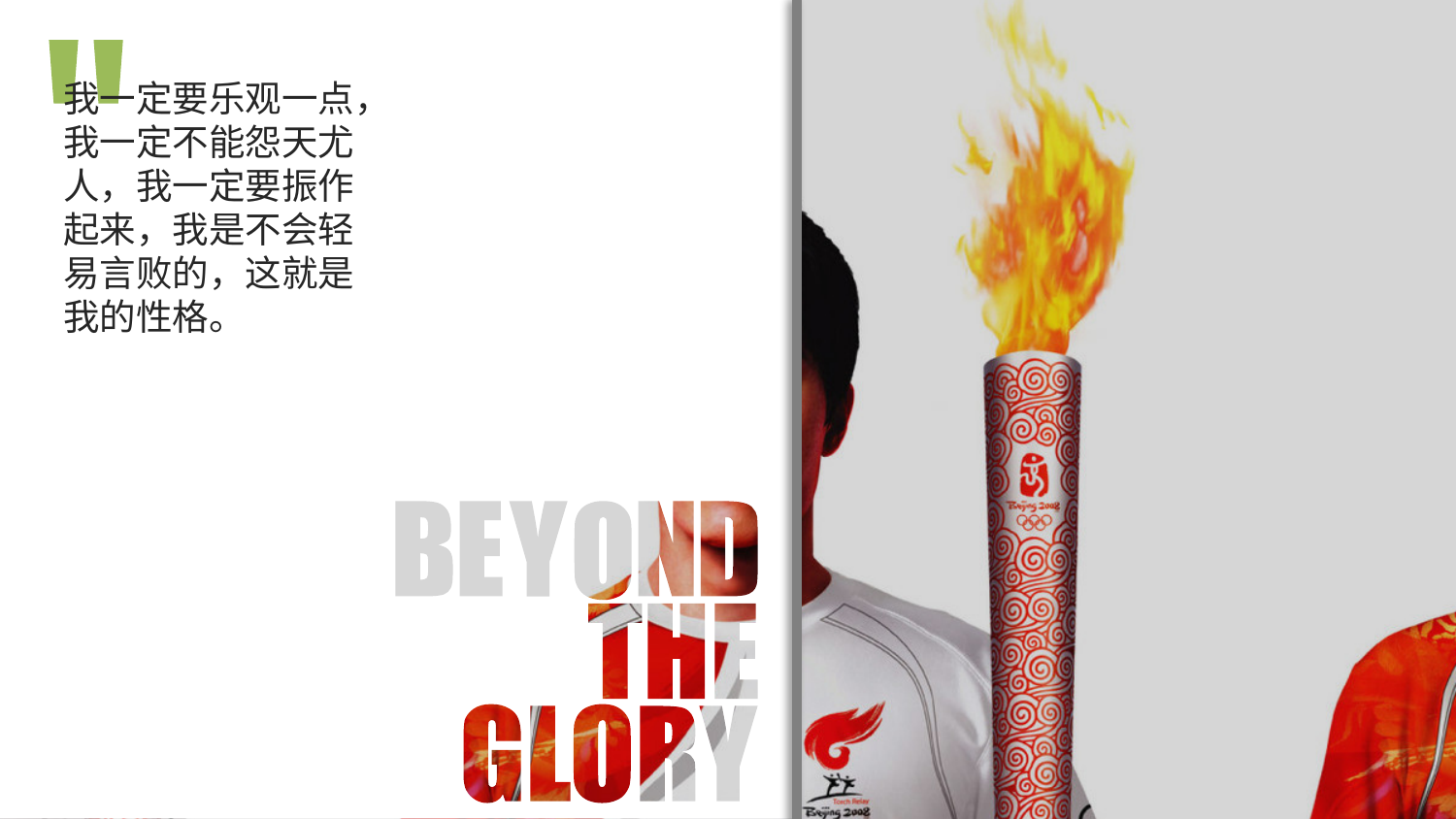

我一定要乐观一点，我一定不能怨天尤人，我一定要振作起来，我是不会轻易言败的，这就是我的性格。